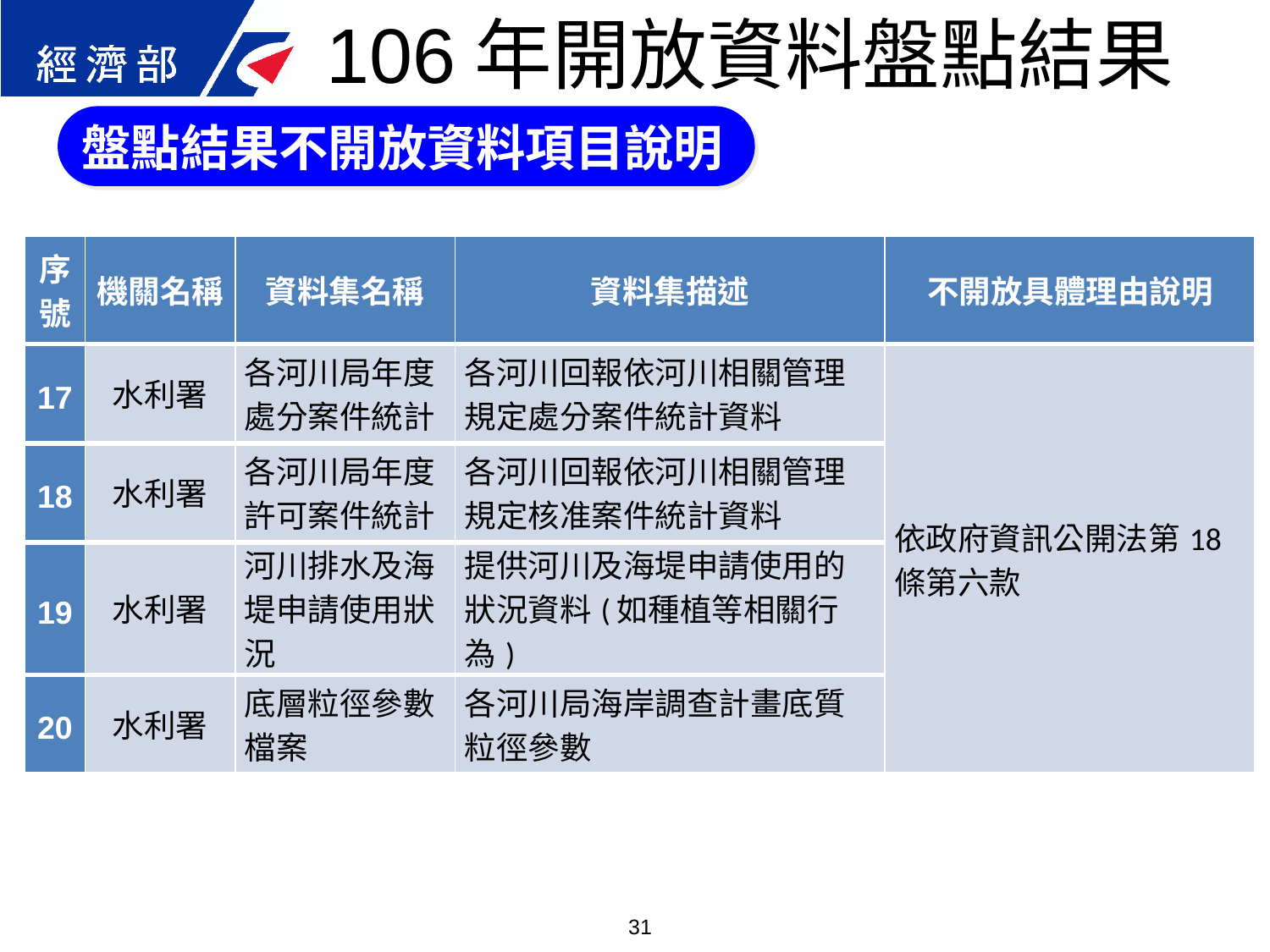

106年開放資料盤點結果
盤點結果不開放資料項目說明
| 序號 | 機關名稱 | 資料集名稱 | 資料集描述 | 不開放具體理由說明 |
| --- | --- | --- | --- | --- |
| 17 | 水利署 | 各河川局年度處分案件統計 | 各河川回報依河川相關管理規定處分案件統計資料 | 依政府資訊公開法第18條第六款 |
| 18 | 水利署 | 各河川局年度許可案件統計 | 各河川回報依河川相關管理規定核准案件統計資料 |  |
| 19 | 水利署 | 河川排水及海堤申請使用狀況 | 提供河川及海堤申請使用的狀況資料(如種植等相關行為) |  |
| 20 | 水利署 | 底層粒徑參數檔案 | 各河川局海岸調查計畫底質粒徑參數 |  |
31